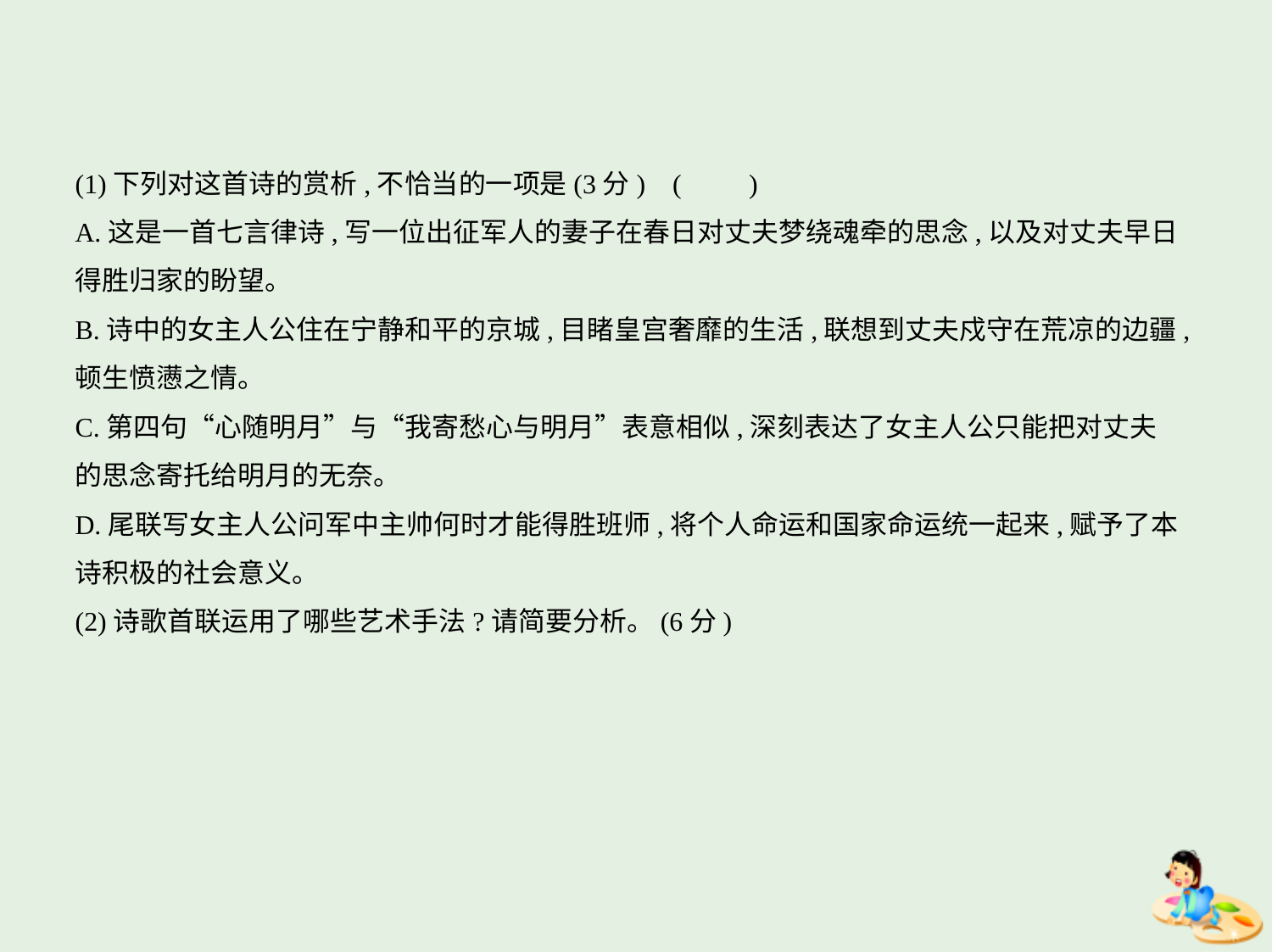

(1)下列对这首诗的赏析,不恰当的一项是(3分) (　　)
A.这是一首七言律诗,写一位出征军人的妻子在春日对丈夫梦绕魂牵的思念,以及对丈夫早日
得胜归家的盼望。
B.诗中的女主人公住在宁静和平的京城,目睹皇宫奢靡的生活,联想到丈夫戍守在荒凉的边疆,
顿生愤懑之情。
C.第四句“心随明月”与“我寄愁心与明月”表意相似,深刻表达了女主人公只能把对丈夫
的思念寄托给明月的无奈。
D.尾联写女主人公问军中主帅何时才能得胜班师,将个人命运和国家命运统一起来,赋予了本
诗积极的社会意义。
(2)诗歌首联运用了哪些艺术手法?请简要分析。(6分)